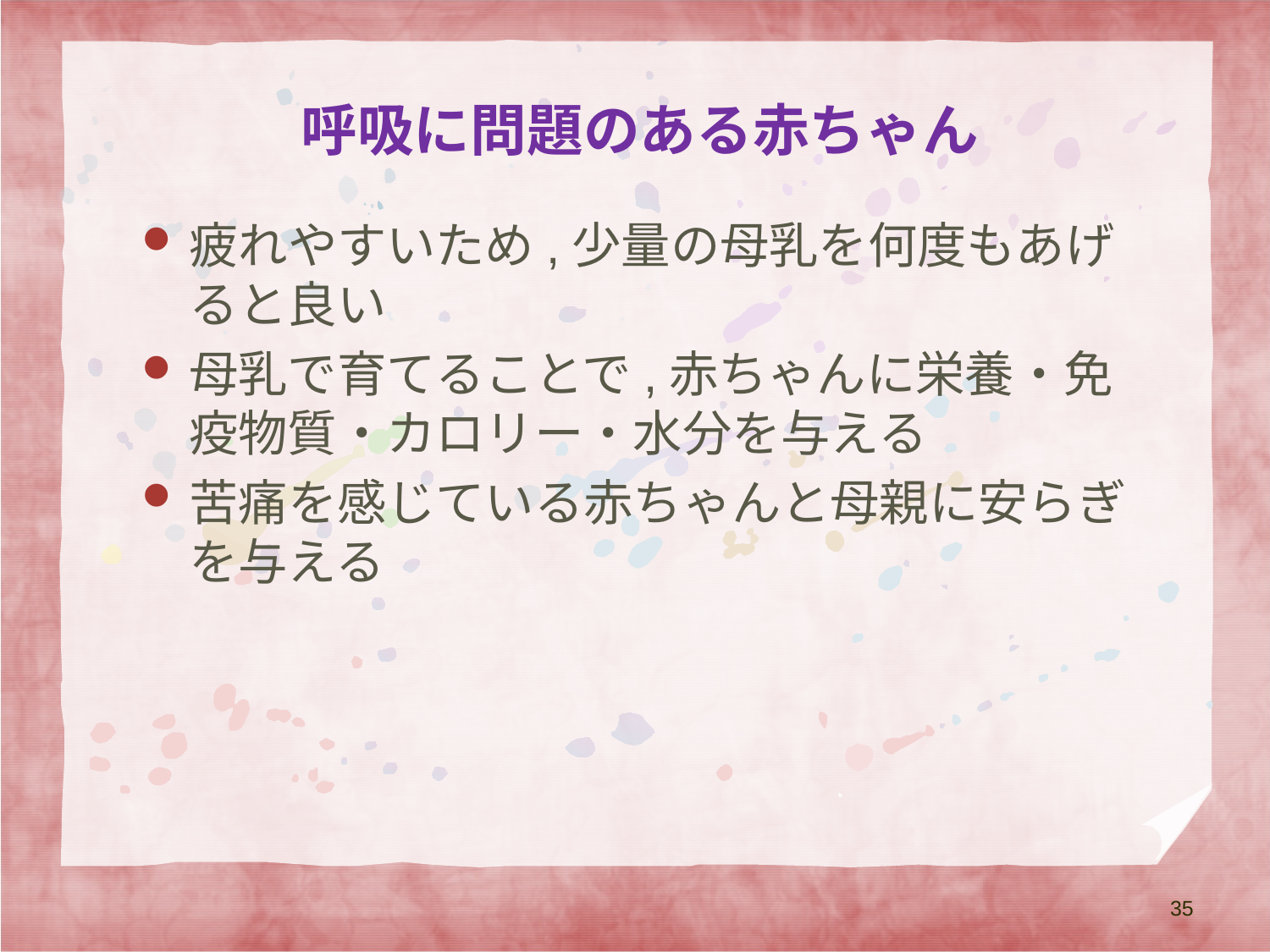

# 呼吸に問題のある赤ちゃん
疲れやすいため,少量の母乳を何度もあげると良い
母乳で育てることで,赤ちゃんに栄養・免疫物質・カロリー・水分を与える
苦痛を感じている赤ちゃんと母親に安らぎを与える
35